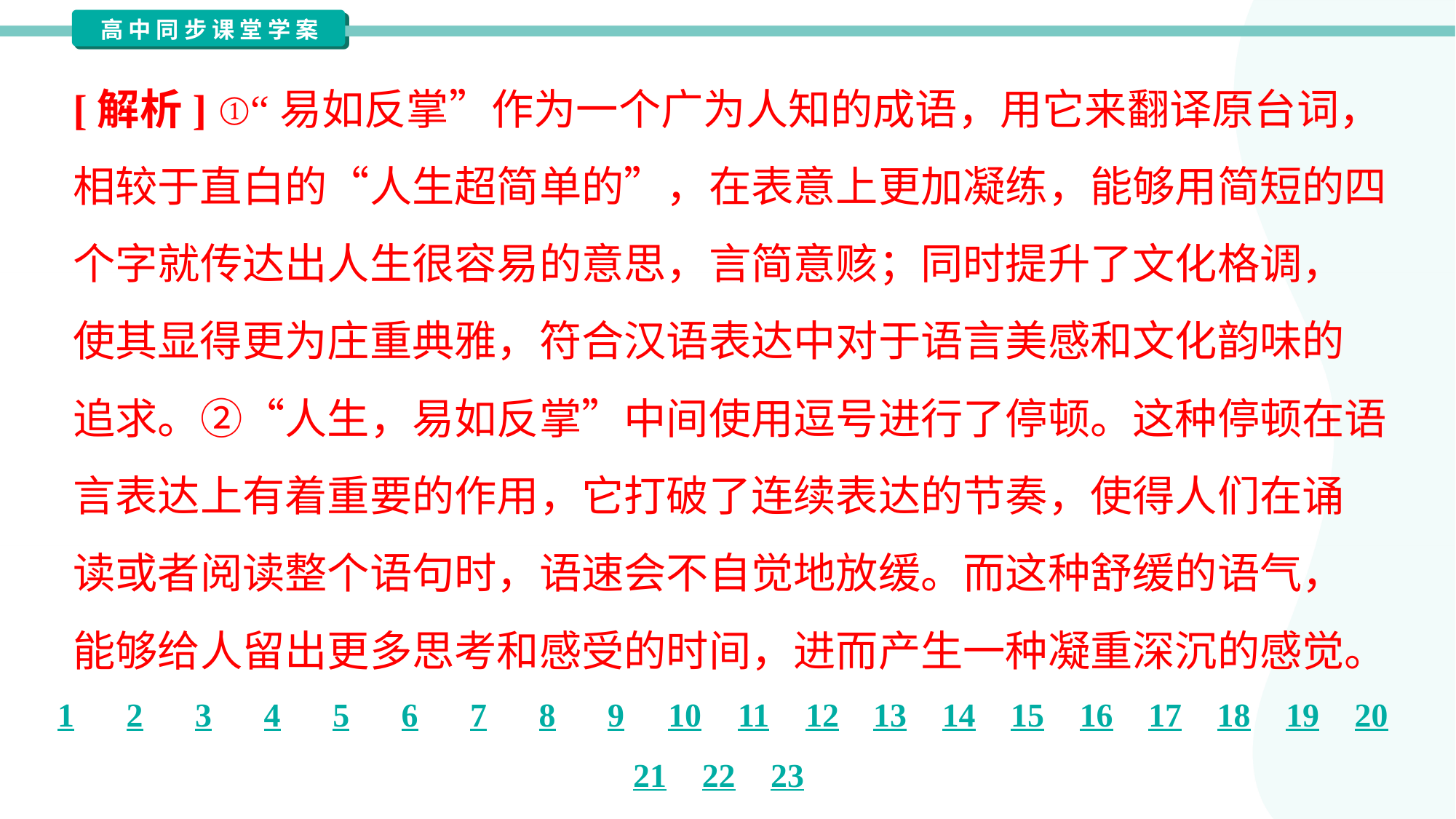

[解析] ①“易如反掌”作为一个广为人知的成语，用它来翻译原台词，
相较于直白的“人生超简单的”，在表意上更加凝练，能够用简短的四
个字就传达出人生很容易的意思，言简意赅；同时提升了文化格调，
使其显得更为庄重典雅，符合汉语表达中对于语言美感和文化韵味的
追求。②“人生，易如反掌”中间使用逗号进行了停顿。这种停顿在语
言表达上有着重要的作用，它打破了连续表达的节奏，使得人们在诵
读或者阅读整个语句时，语速会不自觉地放缓。而这种舒缓的语气，
能够给人留出更多思考和感受的时间，进而产生一种凝重深沉的感觉。